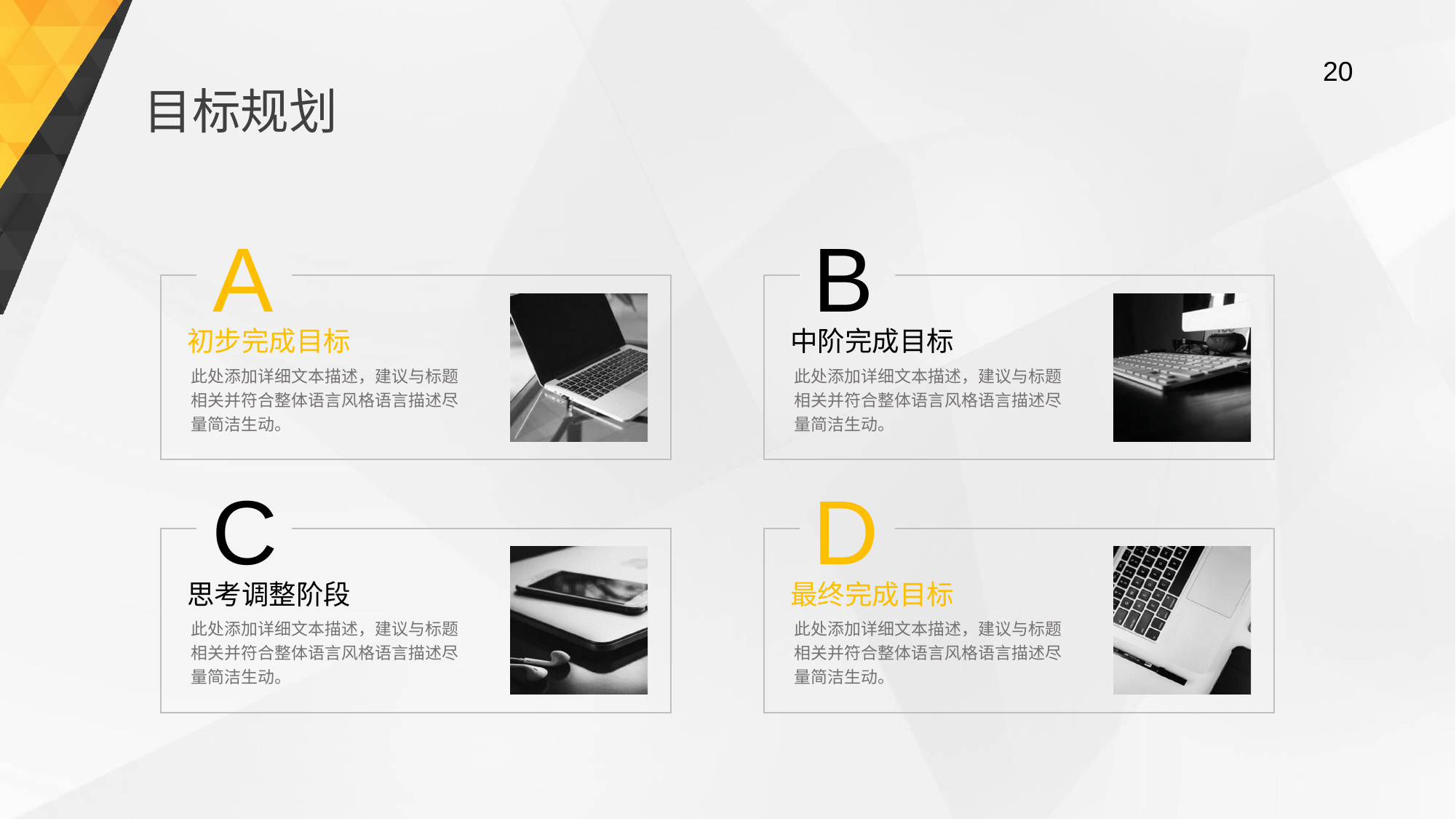

目标规划
A

初步完成目标
此处添加详细文本描述，建议与标题相关并符合整体语言风格语言描述尽量简洁生动。
B

中阶完成目标
此处添加详细文本描述，建议与标题相关并符合整体语言风格语言描述尽量简洁生动。
C

思考调整阶段
此处添加详细文本描述，建议与标题相关并符合整体语言风格语言描述尽量简洁生动。
D

最终完成目标
此处添加详细文本描述，建议与标题相关并符合整体语言风格语言描述尽量简洁生动。